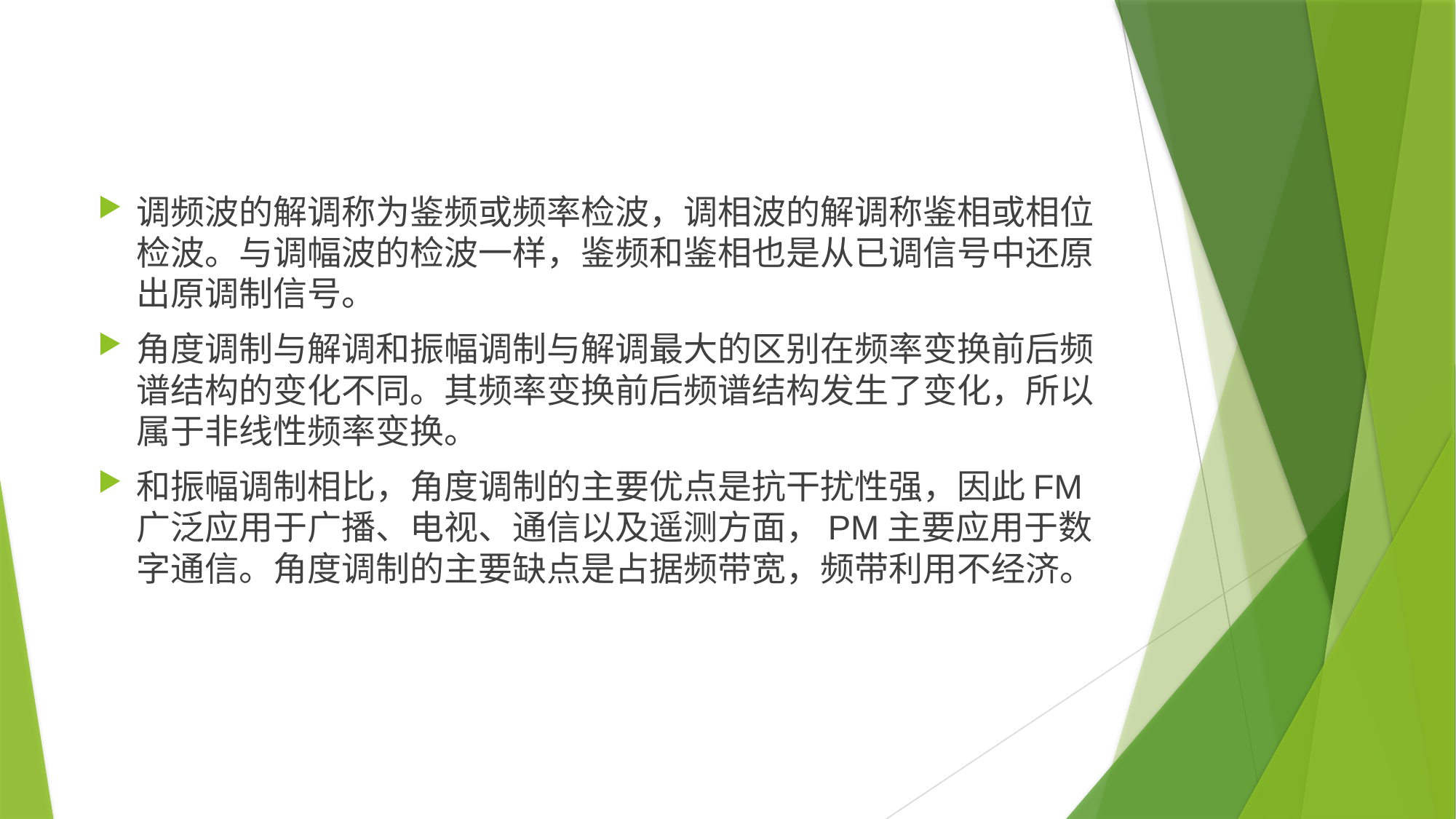

调频波的解调称为鉴频或频率检波，调相波的解调称鉴相或相位检波。与调幅波的检波一样，鉴频和鉴相也是从已调信号中还原出原调制信号。
角度调制与解调和振幅调制与解调最大的区别在频率变换前后频谱结构的变化不同。其频率变换前后频谱结构发生了变化，所以属于非线性频率变换。
和振幅调制相比，角度调制的主要优点是抗干扰性强，因此FM广泛应用于广播、电视、通信以及遥测方面，PM主要应用于数字通信。角度调制的主要缺点是占据频带宽，频带利用不经济。